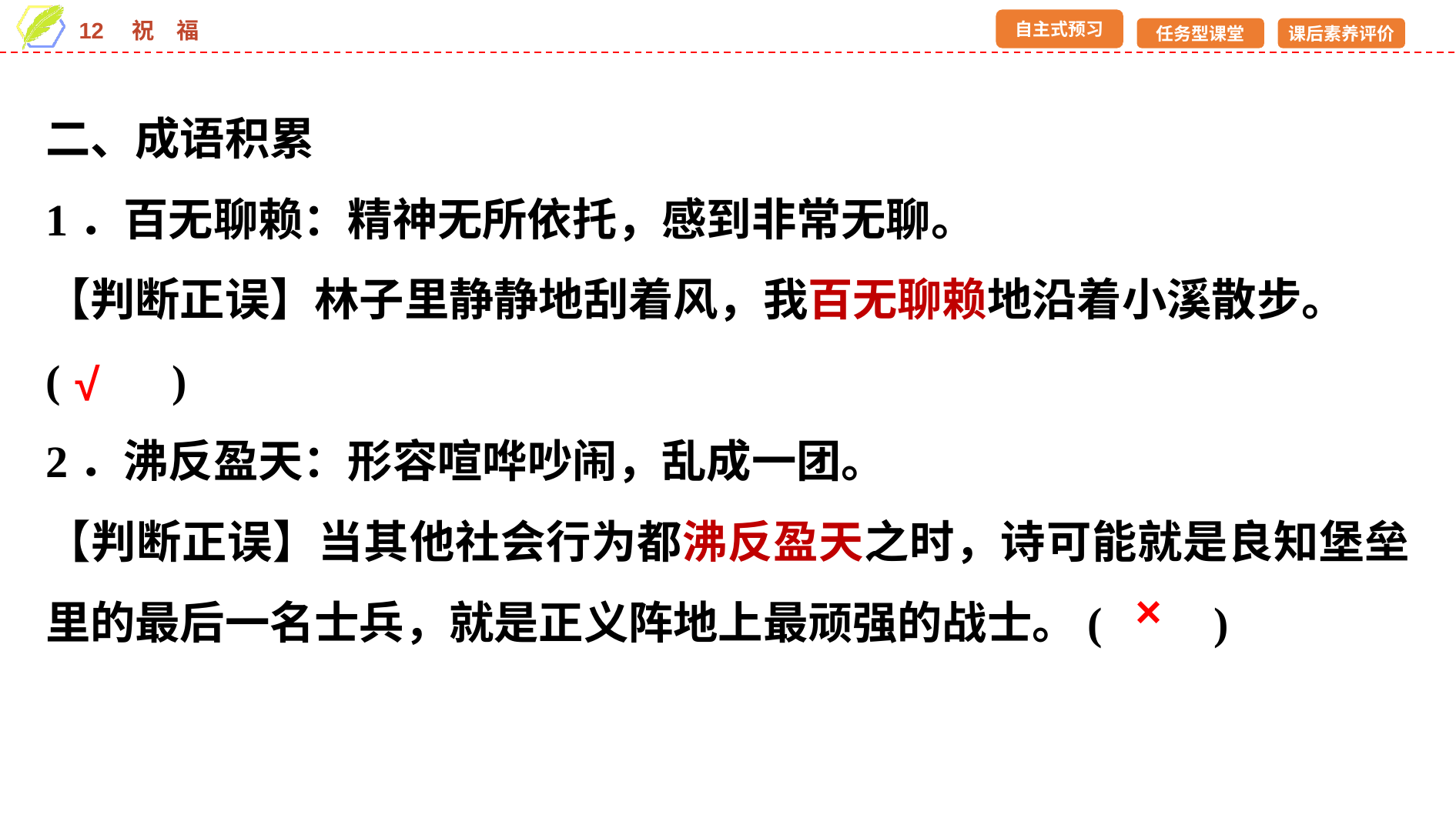

二、成语积累
1．百无聊赖：精神无所依托，感到非常无聊。
【判断正误】林子里静静地刮着风，我百无聊赖地沿着小溪散步。
(　　)
2．沸反盈天：形容喧哗吵闹，乱成一团。
【判断正误】当其他社会行为都沸反盈天之时，诗可能就是良知堡垒里的最后一名士兵，就是正义阵地上最顽强的战士。(　　)
√
×